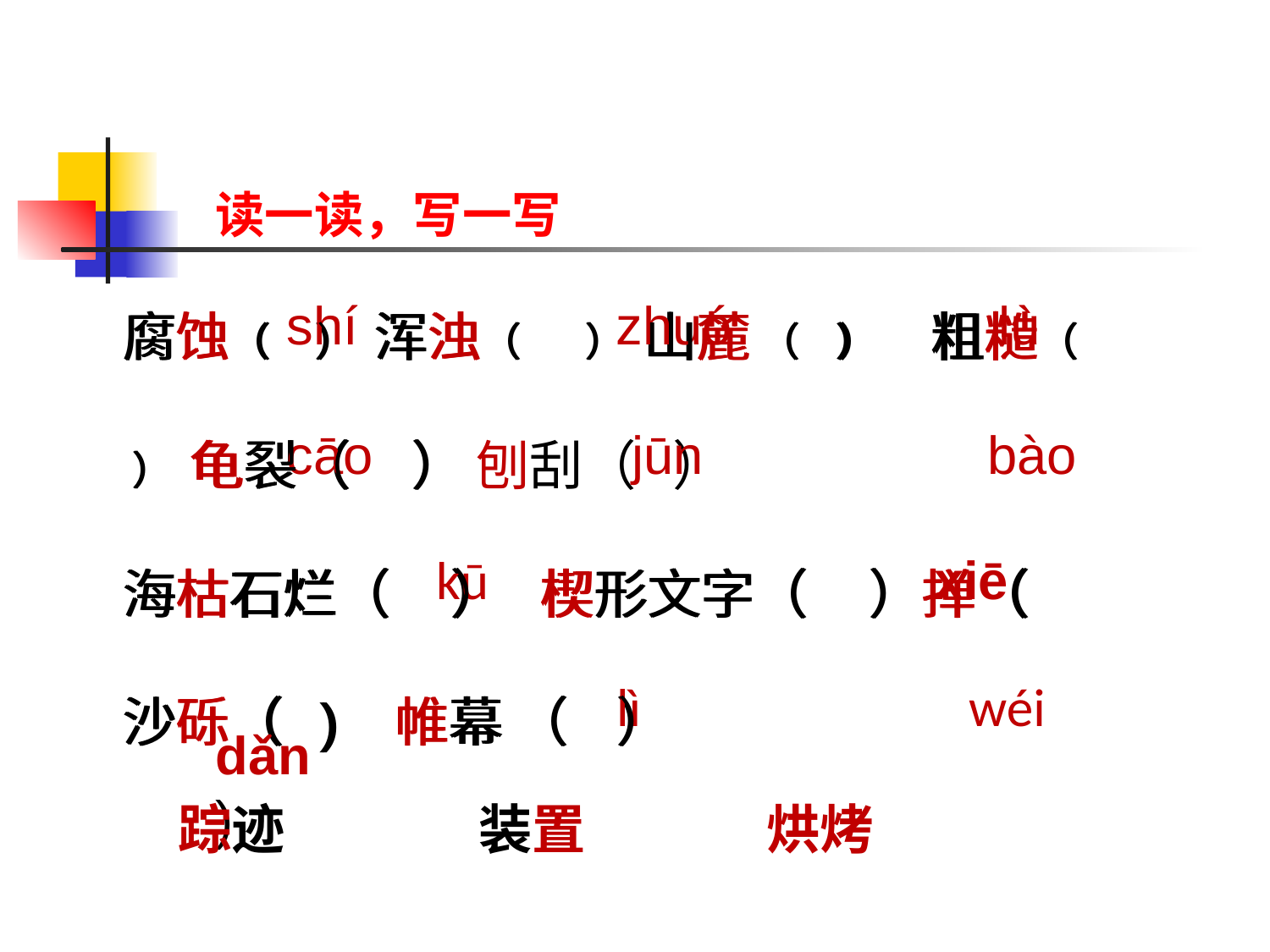

读一读，写一写

腐蚀（     ）  浑浊（       ）  山麓 （   ）      粗糙（     ）  龟裂（     ） 刨刮（   ）
海枯石烂（     ）   楔形文字（     ）掸（        沙砾（  )   帷幕 （    ）
腐蚀（     ）  浑浊（       ）  山麓 （   ）      粗糙（     ）  龟裂（     ）
海枯石烂（     ）   楔形文字（     ）掸（        沙砾（  )   帷幕 （    ）
shí
zhuó
lù
cāo
jūn
bào
  kū
 xiē
 dǎn)
lì
wéi
   踪迹                装置               烘烤